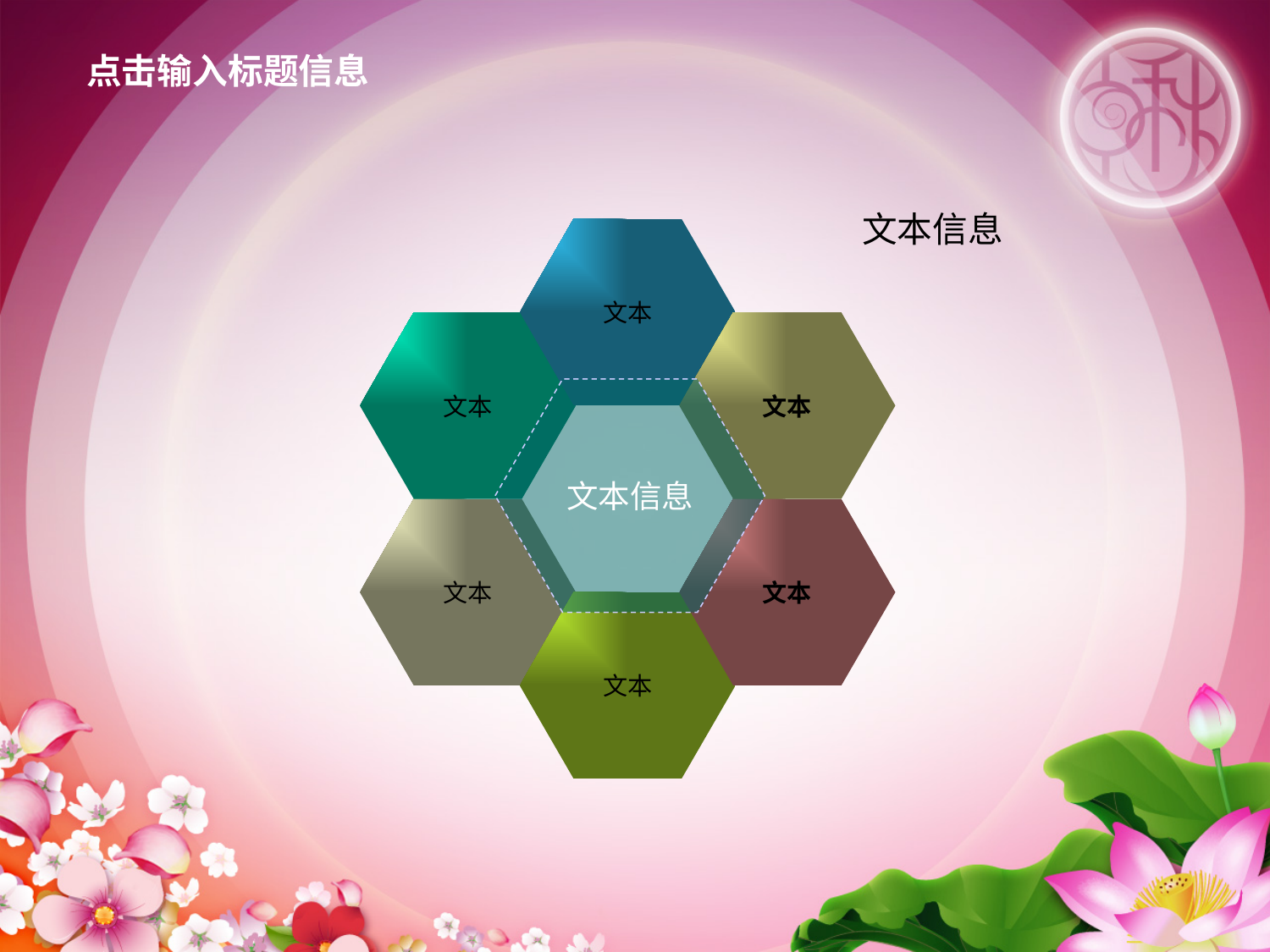

点击输入标题信息
文本信息
文本
文本
文本
文本信息
文本
文本
文本